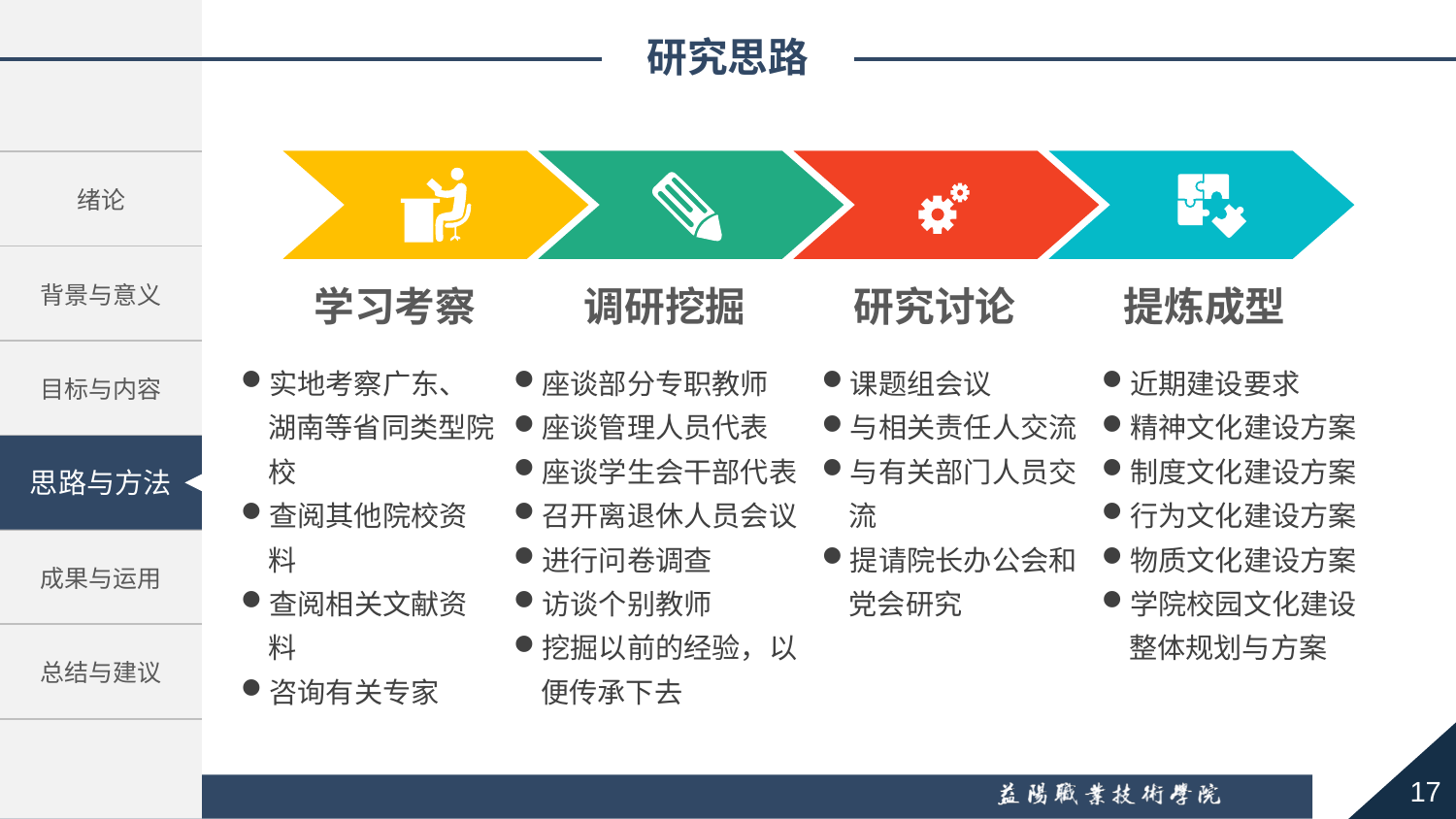

研究思路

学习考察
调研挖掘
研究讨论
提炼成型
实地考察广东、湖南等省同类型院校
查阅其他院校资料
查阅相关文献资料
咨询有关专家
座谈部分专职教师
座谈管理人员代表
座谈学生会干部代表
召开离退休人员会议
进行问卷调查
访谈个别教师
挖掘以前的经验，以便传承下去
课题组会议
与相关责任人交流
与有关部门人员交流
提请院长办公会和党会研究
近期建设要求
精神文化建设方案
制度文化建设方案
行为文化建设方案
物质文化建设方案
学院校园文化建设整体规划与方案